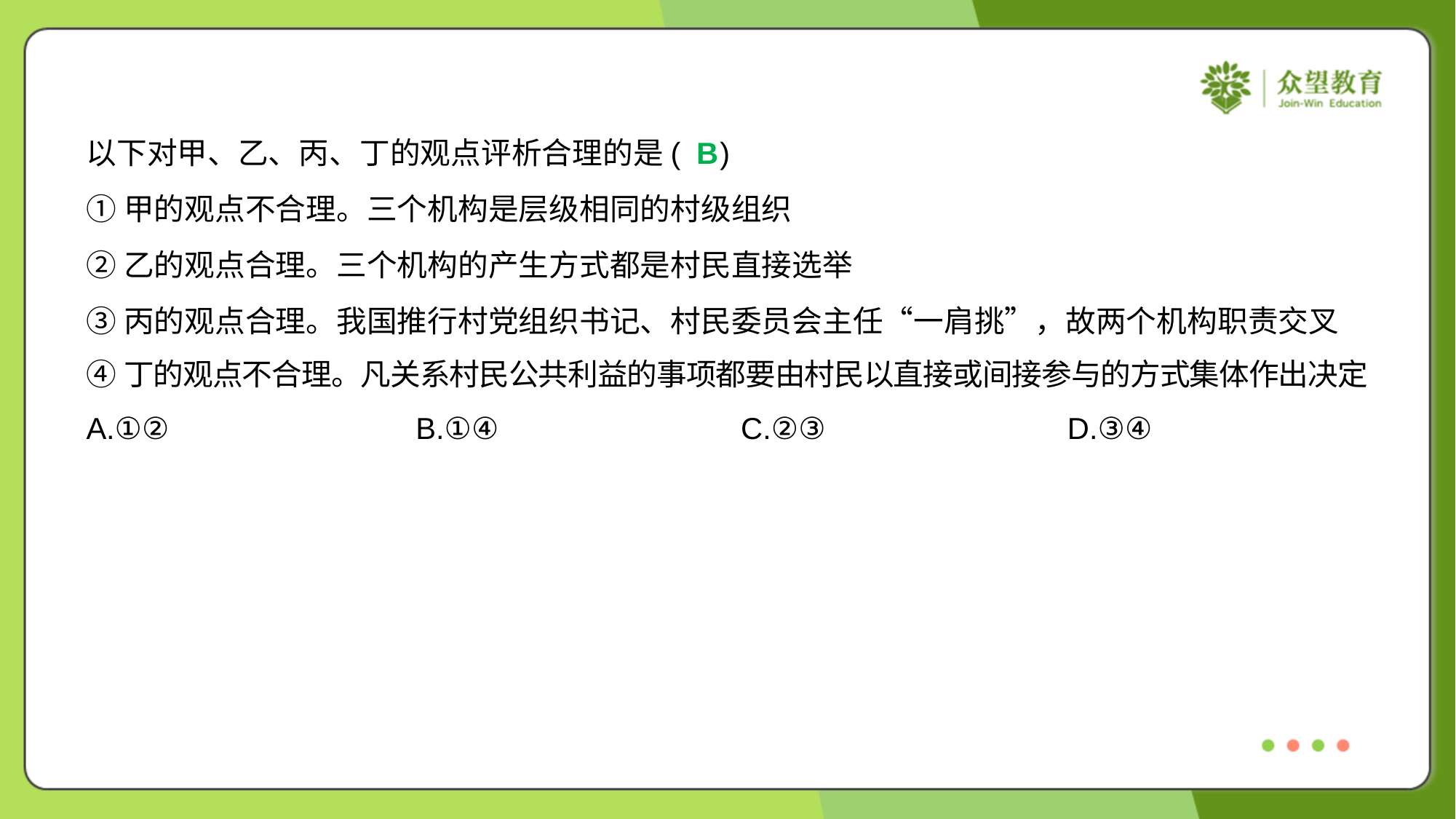

以下对甲、乙、丙、丁的观点评析合理的是(     )
B
①甲的观点不合理。三个机构是层级相同的村级组织
②乙的观点合理。三个机构的产生方式都是村民直接选举
③丙的观点合理。我国推行村党组织书记、村民委员会主任“一肩挑”，故两个机构职责交叉
④丁的观点不合理。凡关系村民公共利益的事项都要由村民以直接或间接参与的方式集体作出决定
A.①②	B.①④	C.②③	D.③④